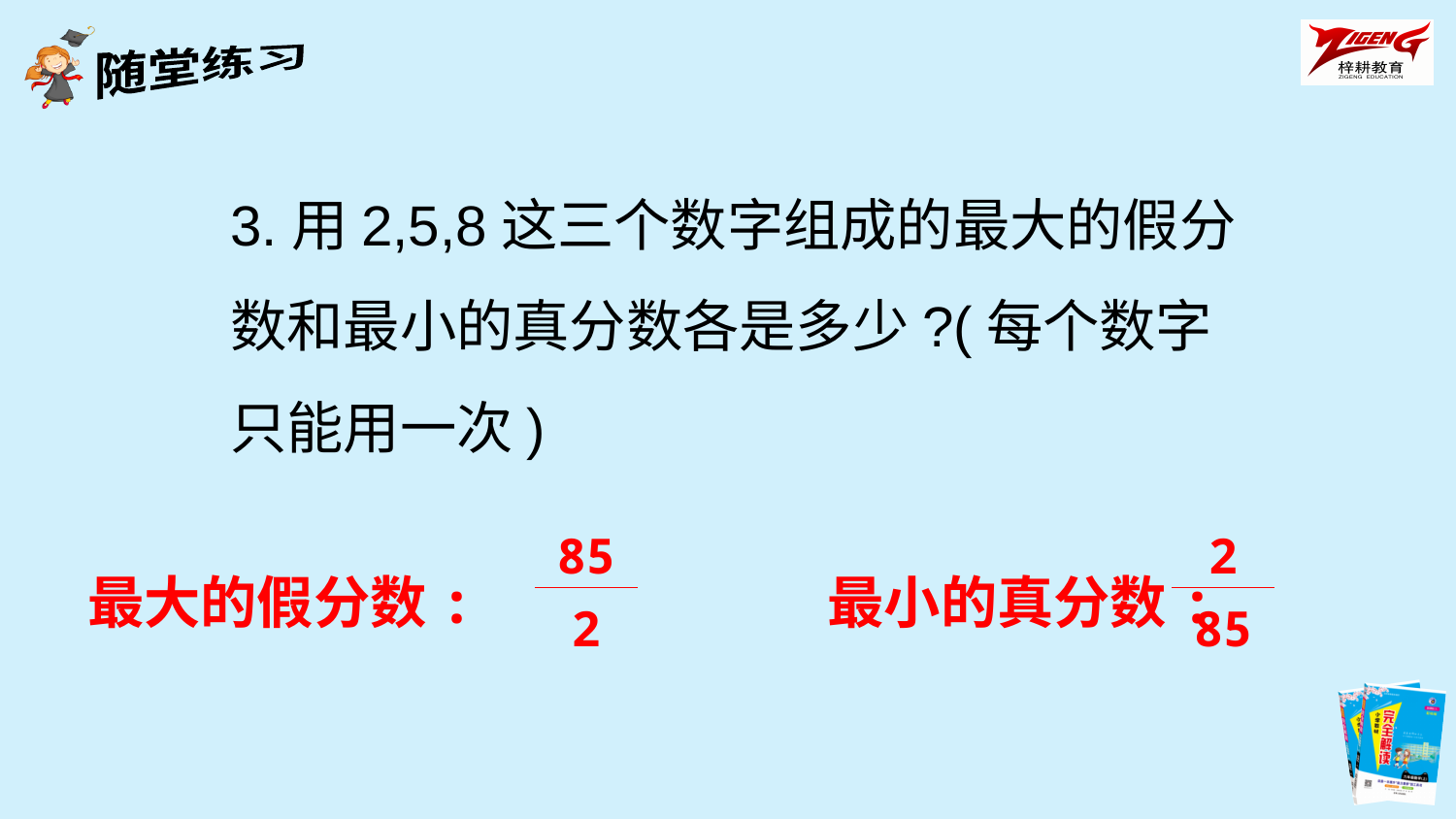

3.用2,5,8这三个数字组成的最大的假分数和最小的真分数各是多少?(每个数字只能用一次)
| 85 |
| --- |
| 2 |
| 2 |
| --- |
| 85 |
最大的假分数:          最小的真分数: